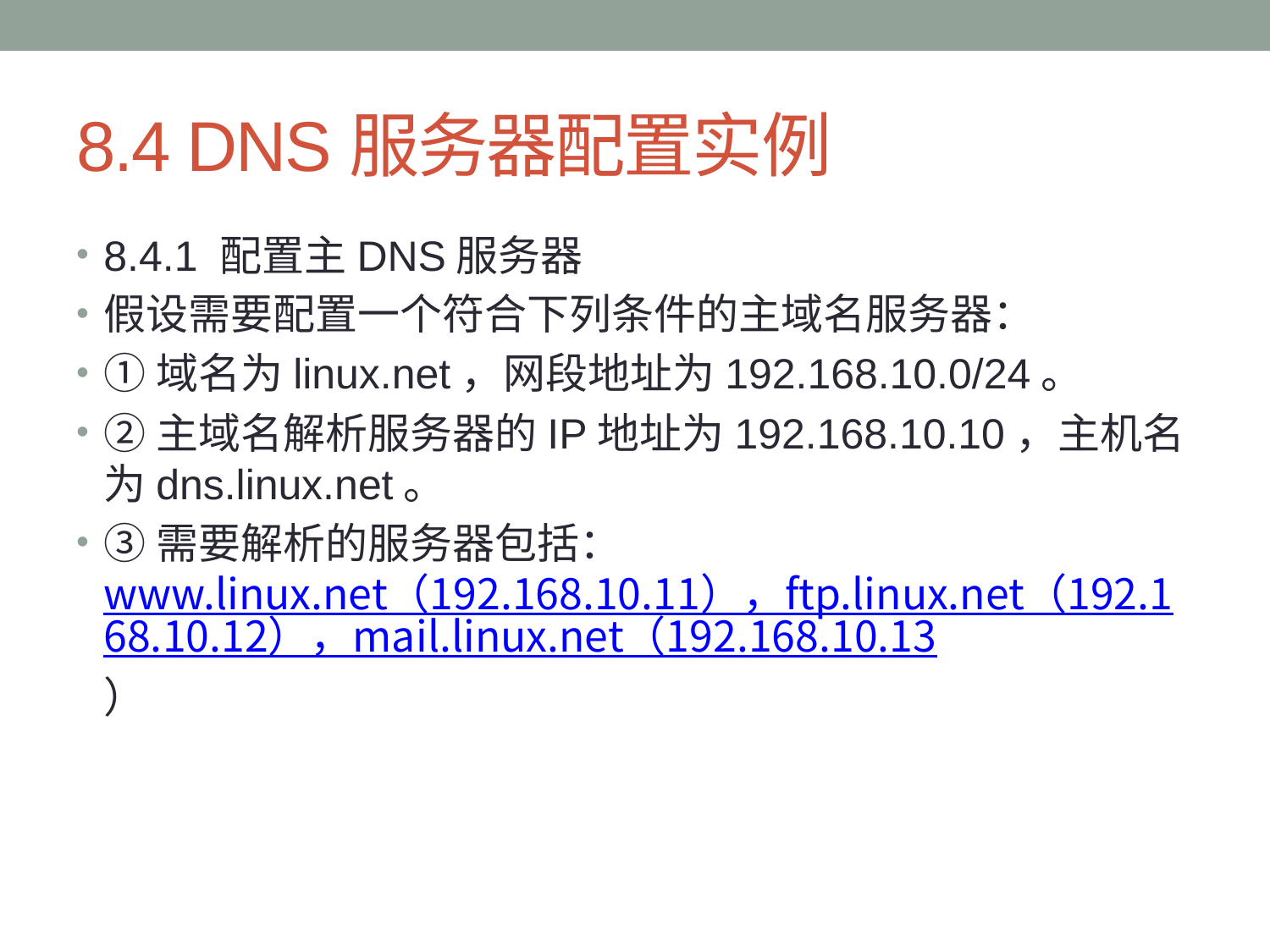

# 8.4 DNS服务器配置实例
8.4.1 配置主DNS服务器
假设需要配置一个符合下列条件的主域名服务器：
①域名为linux.net，网段地址为192.168.10.0/24。
②主域名解析服务器的IP地址为192.168.10.10，主机名为dns.linux.net。
③需要解析的服务器包括：www.linux.net（192.168.10.11），ftp.linux.net（192.168.10.12），mail.linux.net（192.168.10.13）